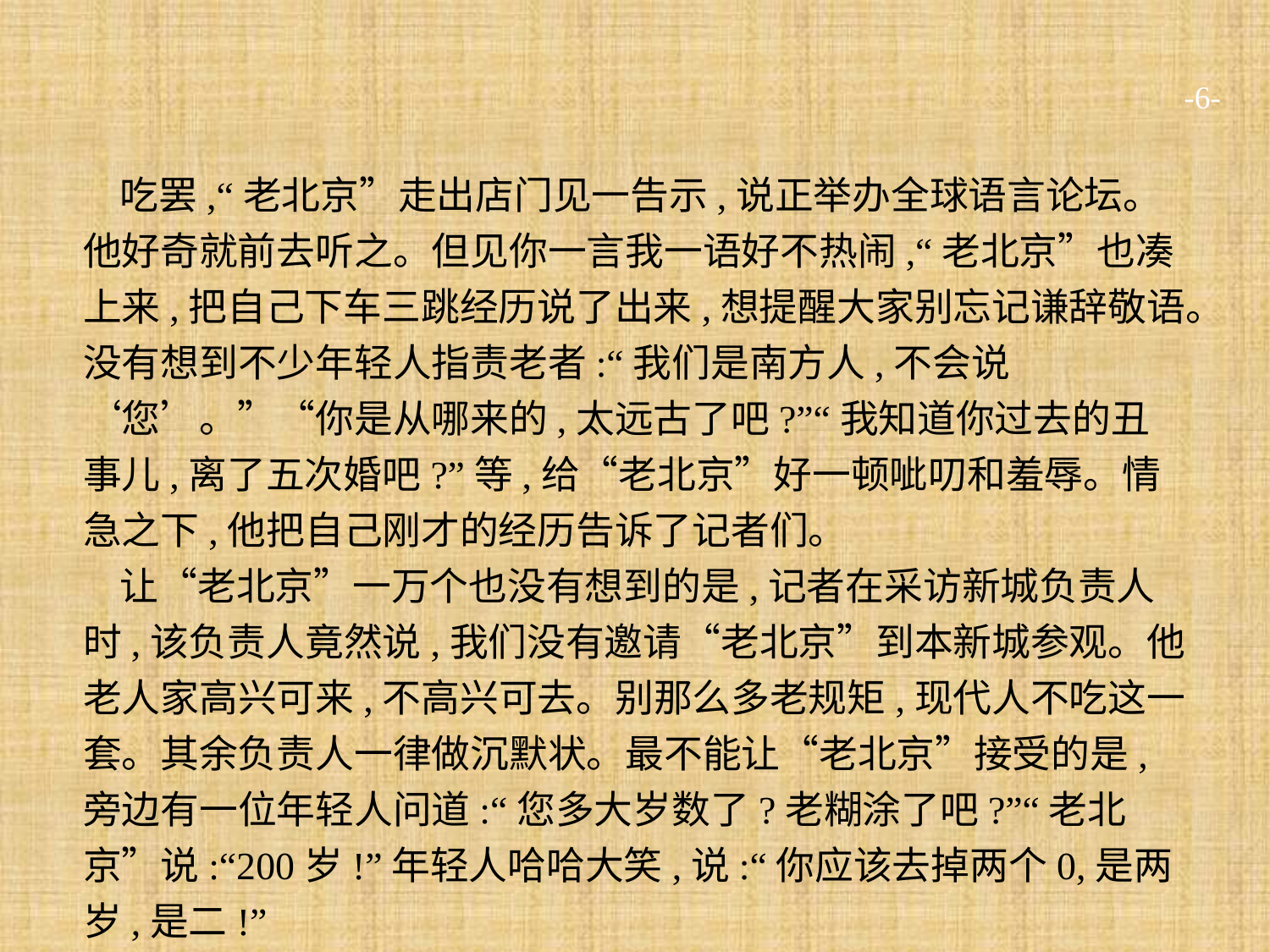

-6-
吃罢,“老北京”走出店门见一告示,说正举办全球语言论坛。他好奇就前去听之。但见你一言我一语好不热闹,“老北京”也凑上来,把自己下车三跳经历说了出来,想提醒大家别忘记谦辞敬语。没有想到不少年轻人指责老者:“我们是南方人,不会说‘您’。”“你是从哪来的,太远古了吧?”“我知道你过去的丑事儿,离了五次婚吧?”等,给“老北京”好一顿呲叨和羞辱。情急之下,他把自己刚才的经历告诉了记者们。
让“老北京”一万个也没有想到的是,记者在采访新城负责人时,该负责人竟然说,我们没有邀请“老北京”到本新城参观。他老人家高兴可来,不高兴可去。别那么多老规矩,现代人不吃这一套。其余负责人一律做沉默状。最不能让“老北京”接受的是,旁边有一位年轻人问道:“您多大岁数了?老糊涂了吧?”“老北京”说:“200岁!”年轻人哈哈大笑,说:“你应该去掉两个0,是两岁,是二!”